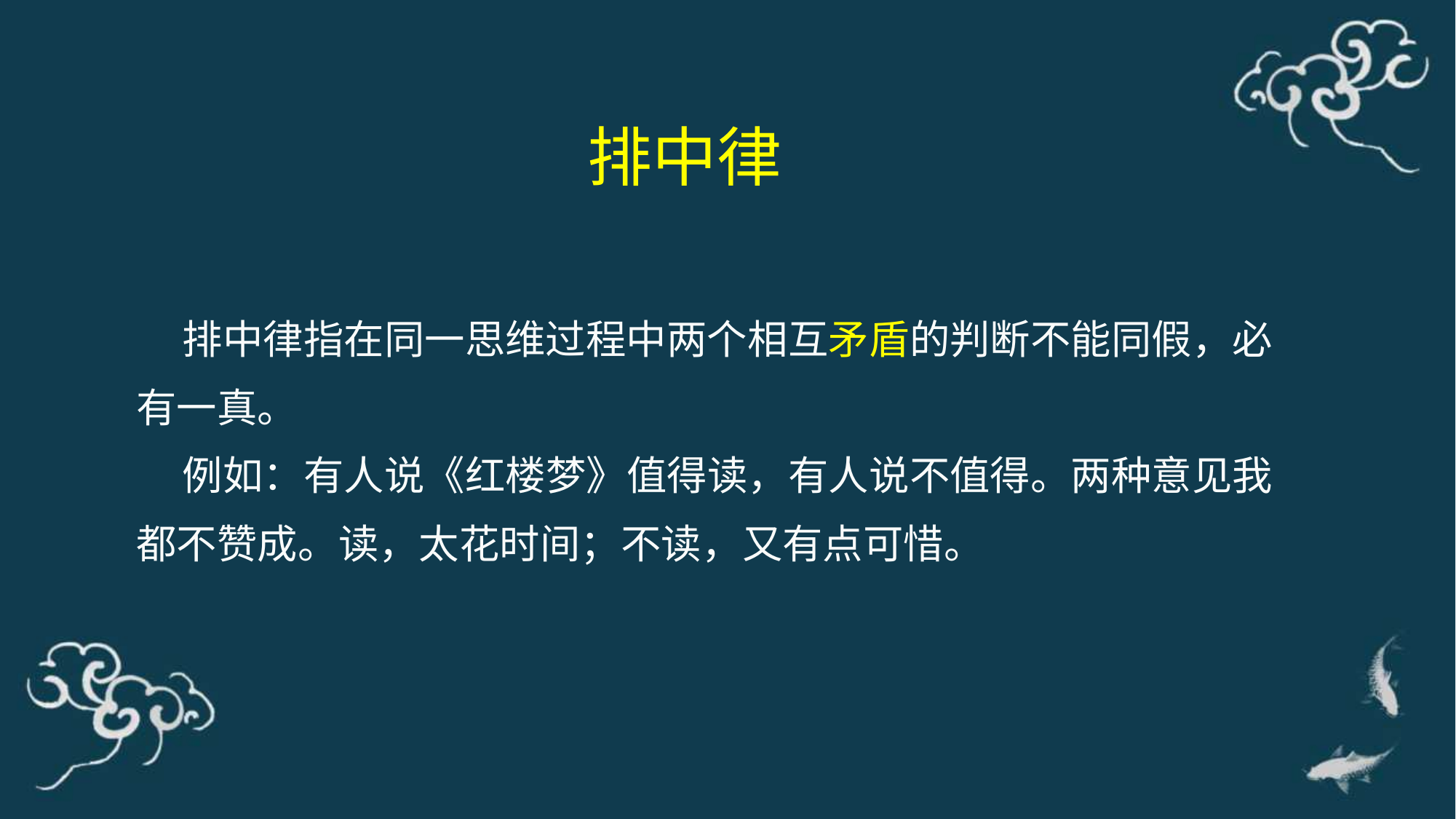

排中律
    排中律指在同一思维过程中两个相互矛盾的判断不能同假，必有一真。
    例如：有人说《红楼梦》值得读，有人说不值得。两种意见我都不赞成。读，太花时间；不读，又有点可惜。